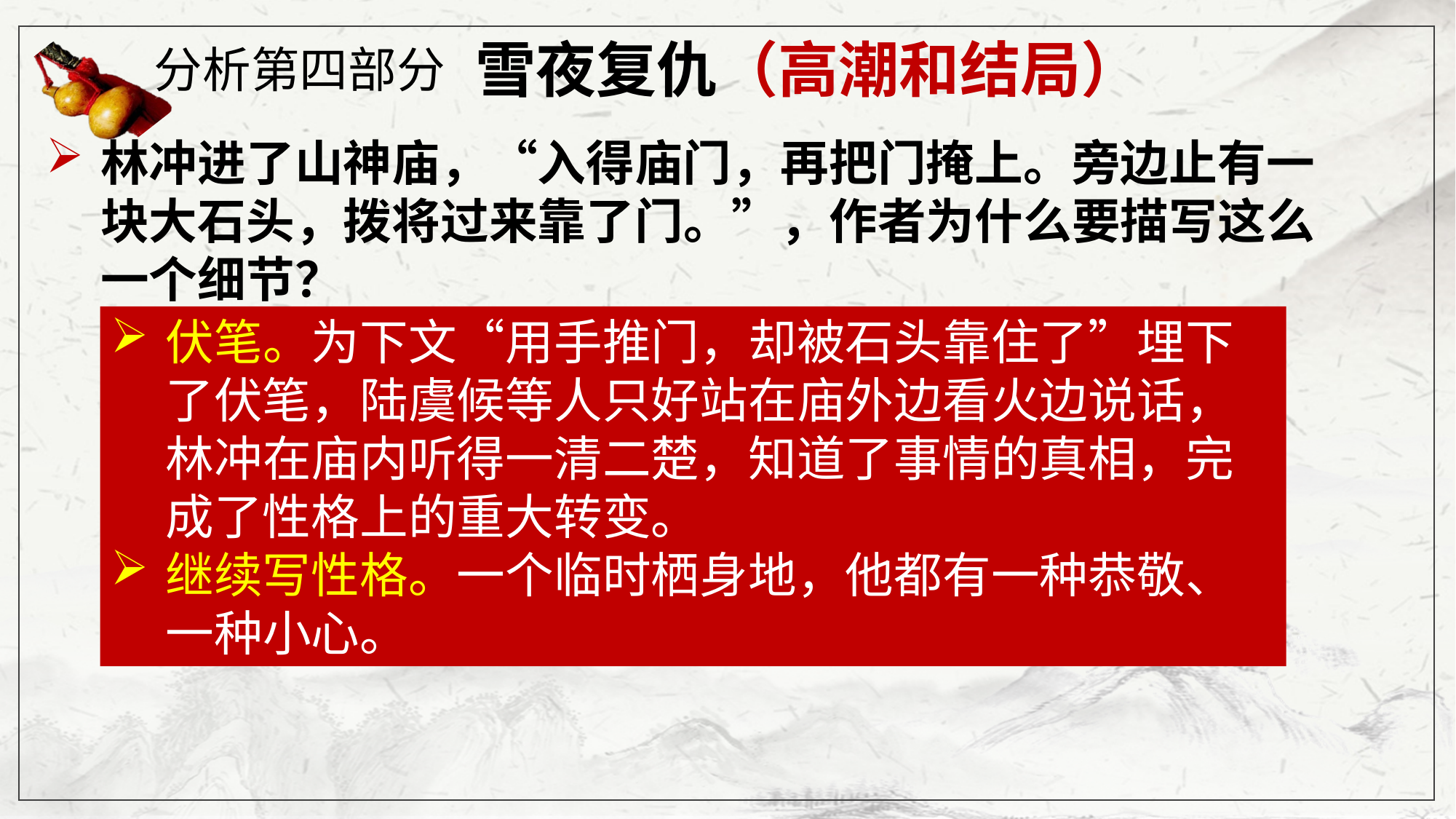

雪夜复仇（高潮和结局）
分析第四部分
林冲进了山神庙，“入得庙门，再把门掩上。旁边止有一块大石头，拨将过来靠了门。”，作者为什么要描写这么一个细节？
伏笔。为下文“用手推门，却被石头靠住了”埋下了伏笔，陆虞候等人只好站在庙外边看火边说话，林冲在庙内听得一清二楚，知道了事情的真相，完成了性格上的重大转变。
继续写性格。一个临时栖身地，他都有一种恭敬、一种小心。